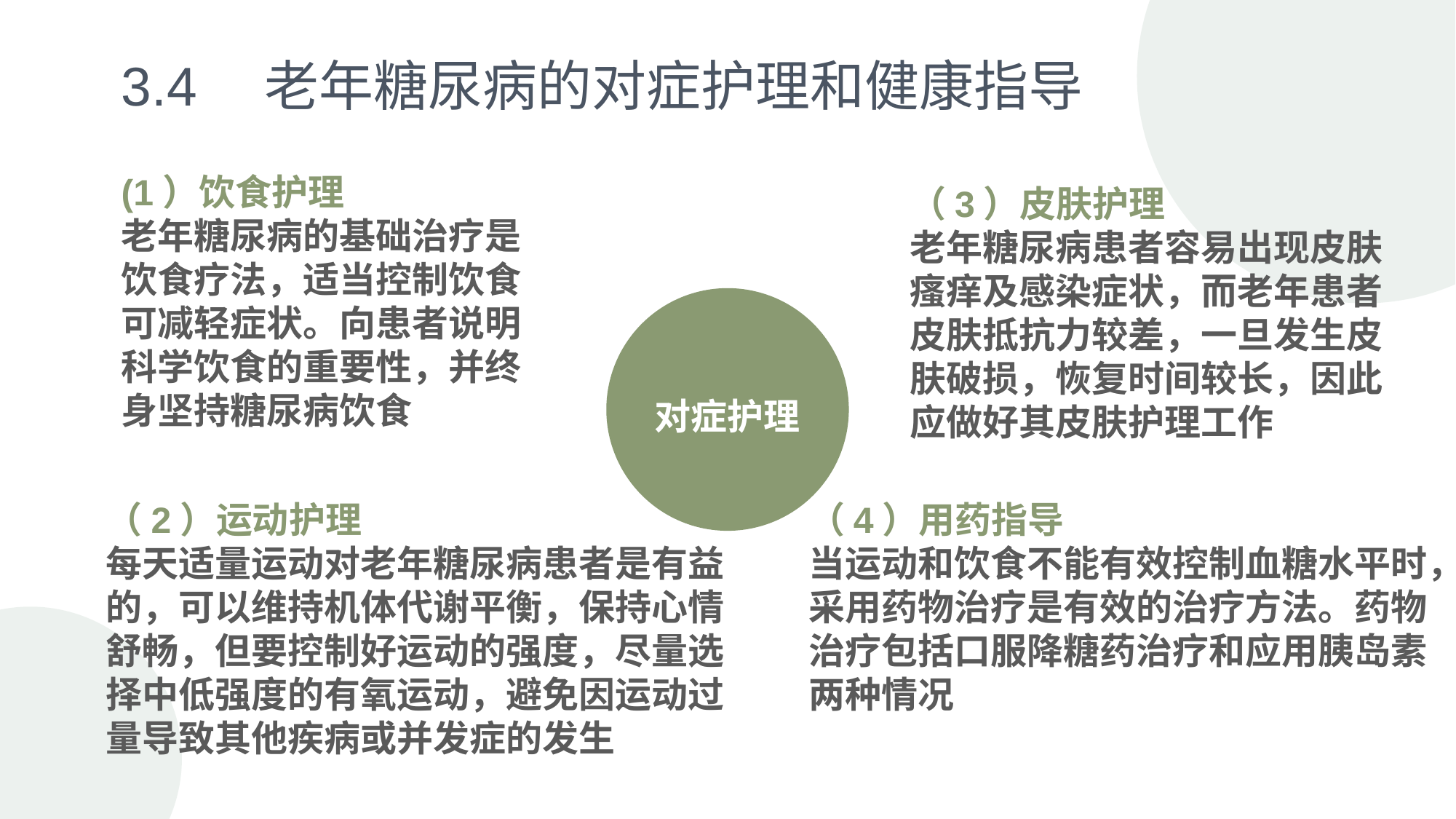

3.4　老年糖尿病的对症护理和健康指导
(1）饮食护理
老年糖尿病的基础治疗是饮食疗法，适当控制饮食可减轻症状。向患者说明科学饮食的重要性，并终身坚持糖尿病饮食
（3）皮肤护理
老年糖尿病患者容易出现皮肤瘙痒及感染症状，而老年患者皮肤抵抗力较差，一旦发生皮肤破损，恢复时间较长，因此应做好其皮肤护理工作
对症护理
（2）运动护理
每天适量运动对老年糖尿病患者是有益的，可以维持机体代谢平衡，保持心情舒畅，但要控制好运动的强度，尽量选择中低强度的有氧运动，避免因运动过量导致其他疾病或并发症的发生
（4）用药指导
当运动和饮食不能有效控制血糖水平时，采用药物治疗是有效的治疗方法。药物治疗包括口服降糖药治疗和应用胰岛素两种情况